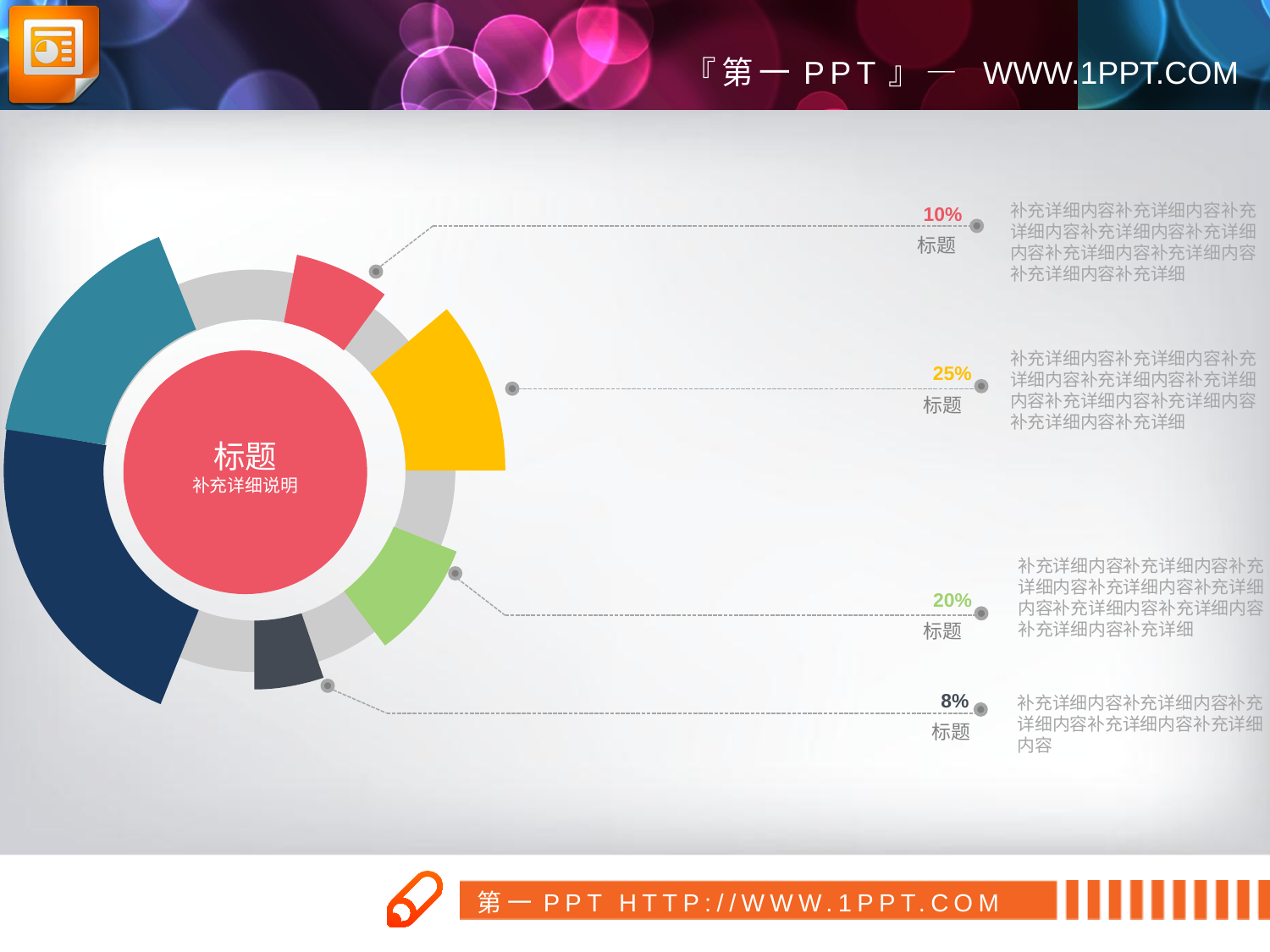

补充详细内容补充详细内容补充详细内容补充详细内容补充详细内容补充详细内容补充详细内容补充详细内容补充详细
10%

标题

补充详细内容补充详细内容补充详细内容补充详细内容补充详细内容补充详细内容补充详细内容补充详细内容补充详细
25%

标题
标题
补充详细说明
补充详细内容补充详细内容补充详细内容补充详细内容补充详细内容补充详细内容补充详细内容补充详细内容补充详细

20%
标题

8%
补充详细内容补充详细内容补充详细内容补充详细内容补充详细内容
标题